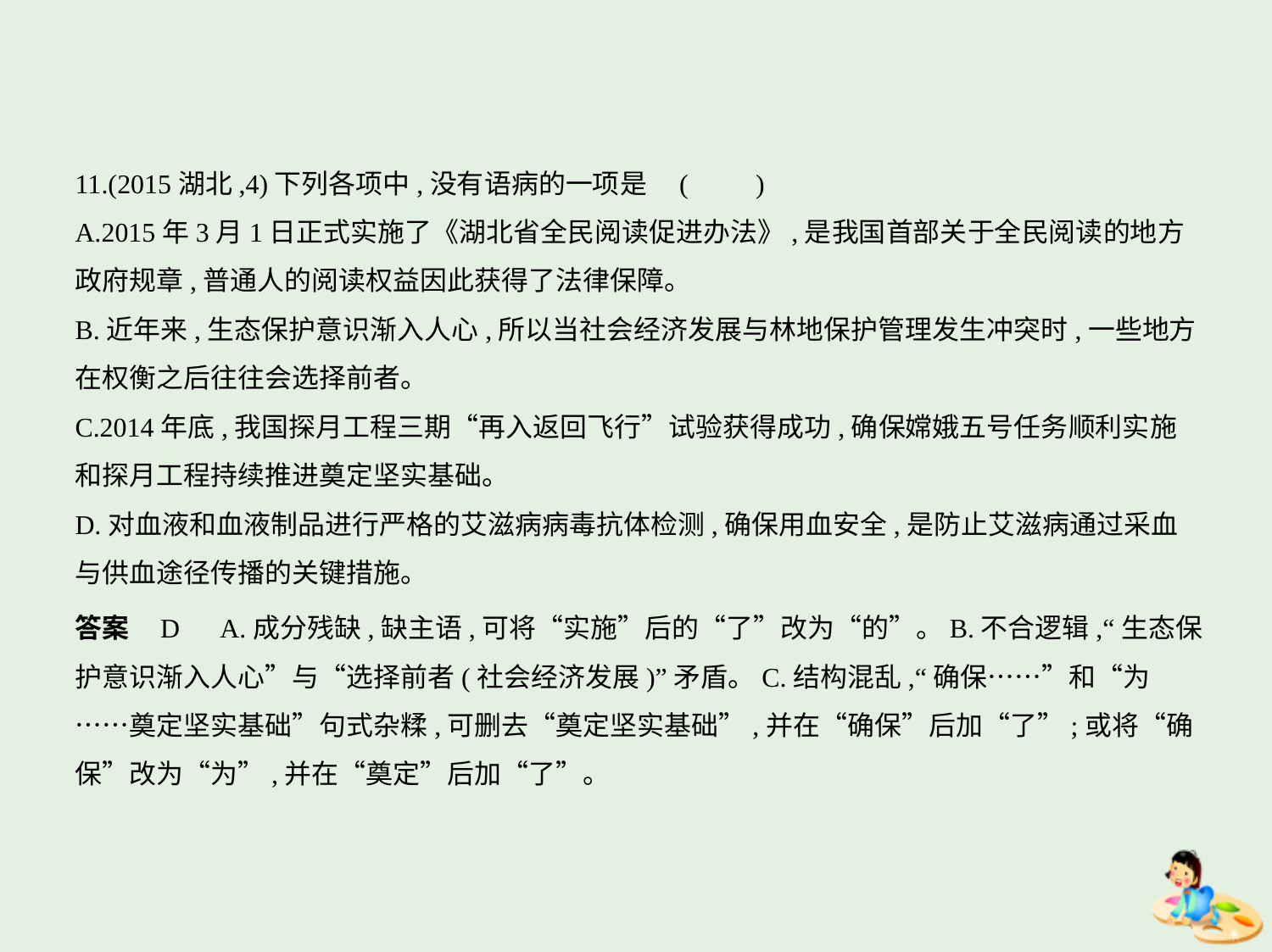

11.(2015湖北,4)下列各项中,没有语病的一项是 (　　)
A.2015年3月1日正式实施了《湖北省全民阅读促进办法》,是我国首部关于全民阅读的地方
政府规章,普通人的阅读权益因此获得了法律保障。
B.近年来,生态保护意识渐入人心,所以当社会经济发展与林地保护管理发生冲突时,一些地方
在权衡之后往往会选择前者。
C.2014年底,我国探月工程三期“再入返回飞行”试验获得成功,确保嫦娥五号任务顺利实施
和探月工程持续推进奠定坚实基础。
D.对血液和血液制品进行严格的艾滋病病毒抗体检测,确保用血安全,是防止艾滋病通过采血
与供血途径传播的关键措施。
答案    D　A.成分残缺,缺主语,可将“实施”后的“了”改为“的”。B.不合逻辑,“生态保
护意识渐入人心”与“选择前者(社会经济发展)”矛盾。C.结构混乱,“确保……”和“为
……奠定坚实基础”句式杂糅,可删去“奠定坚实基础”,并在“确保”后加“了”;或将“确
保”改为“为”,并在“奠定”后加“了”。